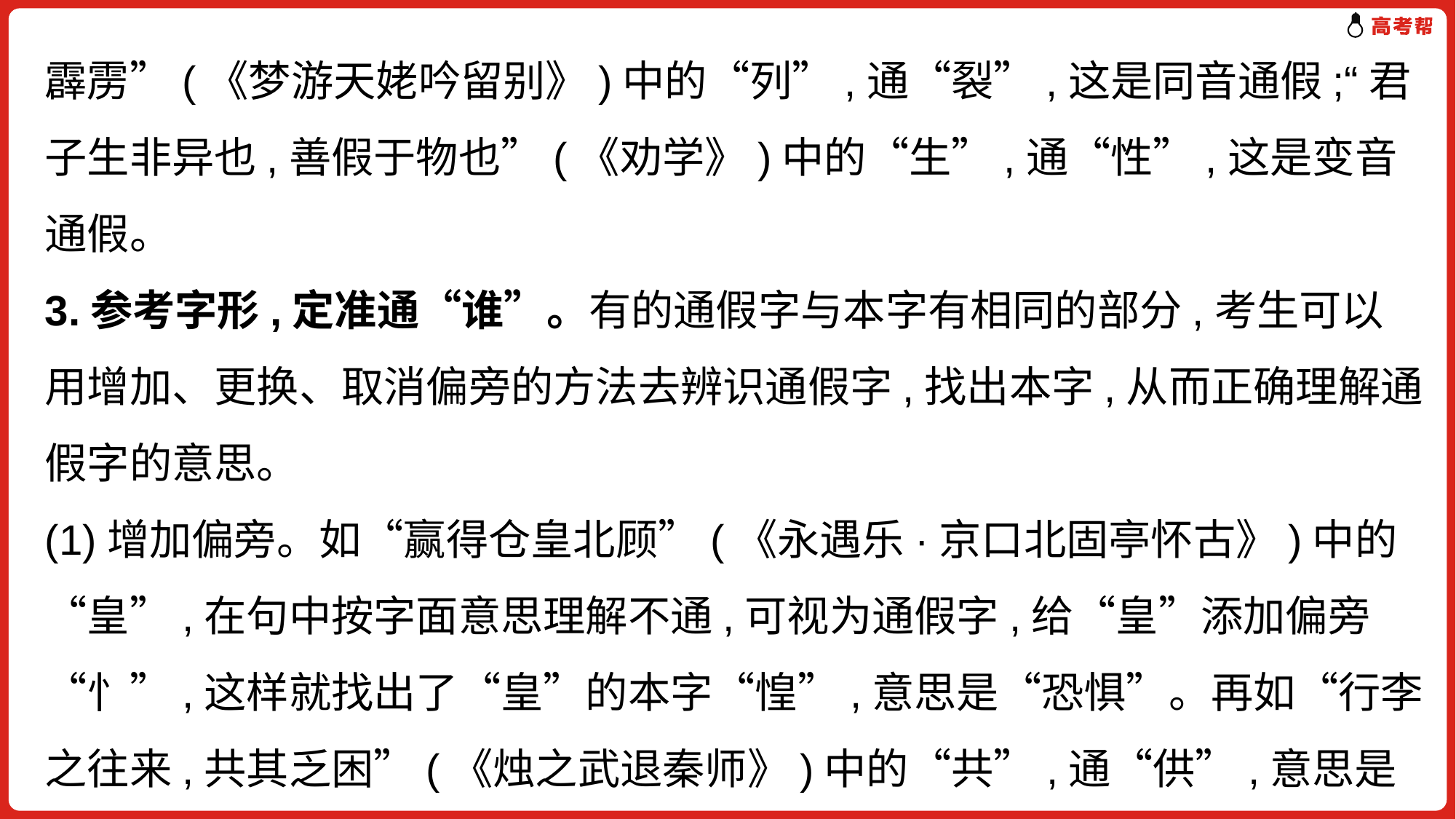

霹雳”(《梦游天姥吟留别》)中的“列”,通“裂”,这是同音通假;“君子生非异也,善假于物也”(《劝学》)中的“生”,通“性”,这是变音通假。
3.参考字形,定准通“谁”。有的通假字与本字有相同的部分,考生可以用增加、更换、取消偏旁的方法去辨识通假字,找出本字,从而正确理解通假字的意思。
(1)增加偏旁。如“赢得仓皇北顾”(《永遇乐·京口北固亭怀古》)中的“皇”,在句中按字面意思理解不通,可视为通假字,给“皇”添加偏旁“忄”,这样就找出了“皇”的本字“惶”,意思是“恐惧”。再如“行李之往来,共其乏困”(《烛之武退秦师》)中的“共”,通“供”,意思是“供给”。